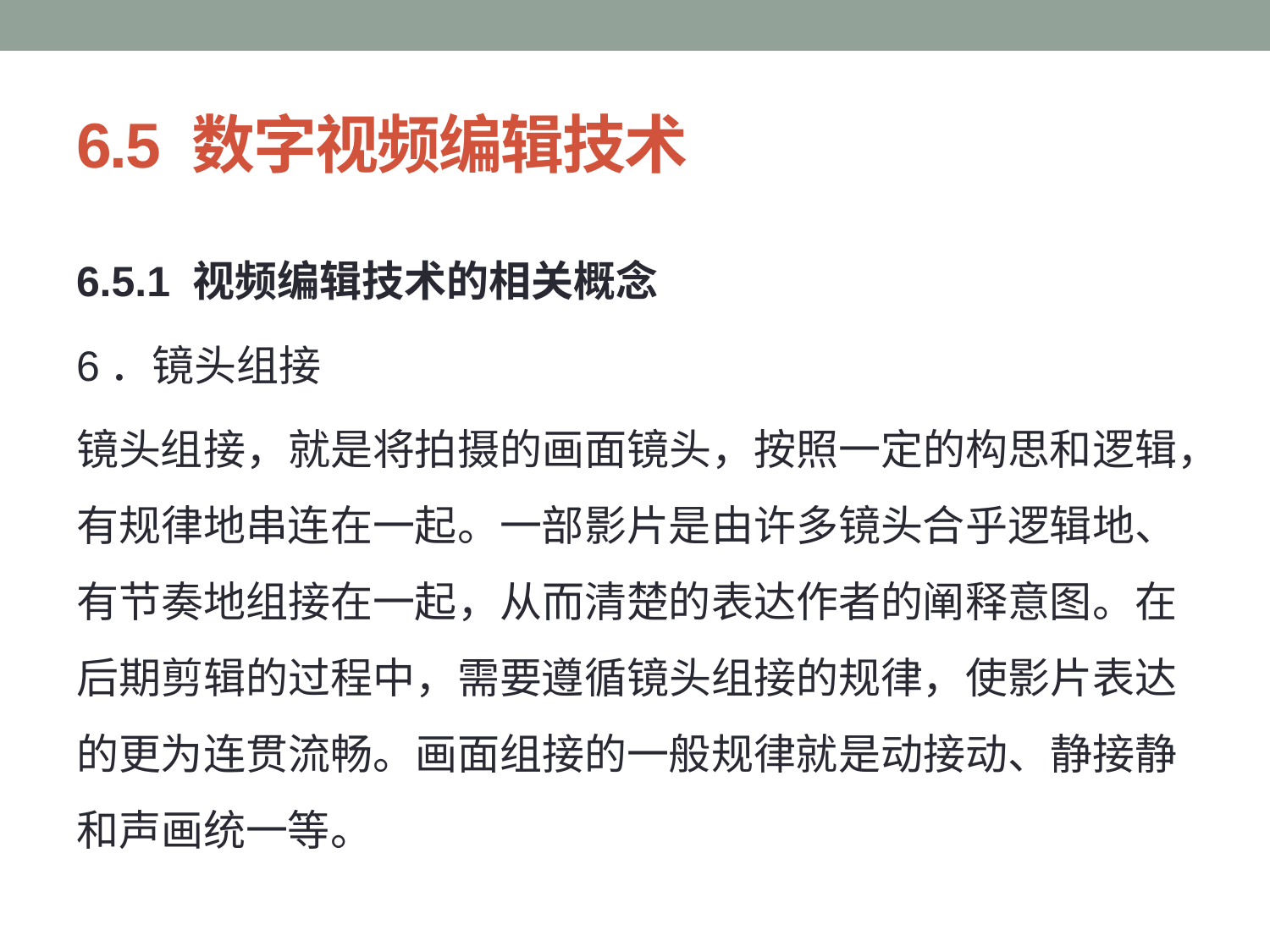

# 6.5 数字视频编辑技术
6.5.1 视频编辑技术的相关概念
6．镜头组接
镜头组接，就是将拍摄的画面镜头，按照一定的构思和逻辑，有规律地串连在一起。一部影片是由许多镜头合乎逻辑地、有节奏地组接在一起，从而清楚的表达作者的阐释意图。在后期剪辑的过程中，需要遵循镜头组接的规律，使影片表达的更为连贯流畅。画面组接的一般规律就是动接动、静接静和声画统一等。